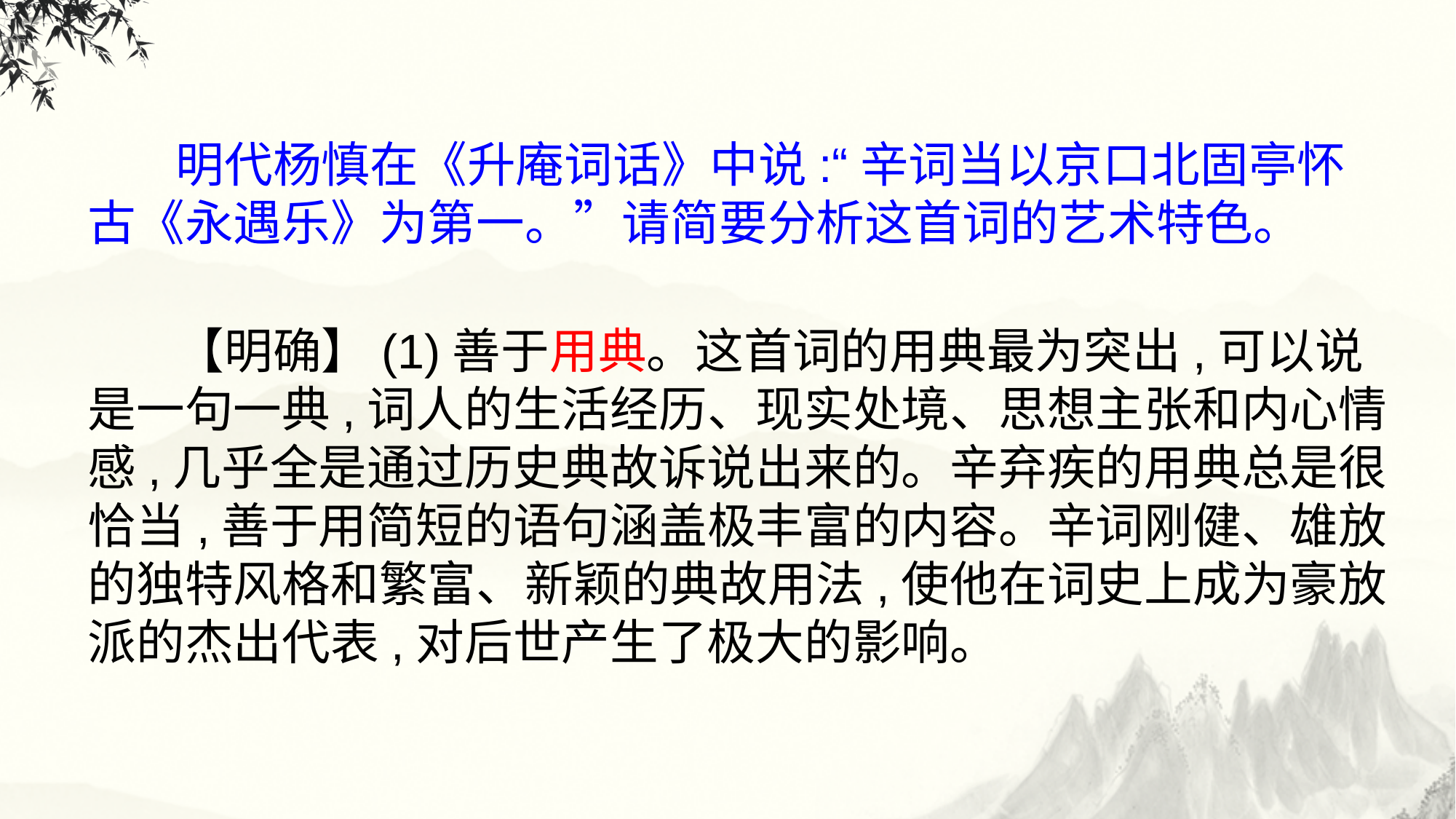

明代杨慎在《升庵词话》中说:“辛词当以京口北固亭怀古《永遇乐》为第一。”请简要分析这首词的艺术特色。
       【明确】(1)善于用典。这首词的用典最为突出,可以说是一句一典,词人的生活经历、现实处境、思想主张和内心情感,几乎全是通过历史典故诉说出来的。辛弃疾的用典总是很恰当,善于用简短的语句涵盖极丰富的内容。辛词刚健、雄放的独特风格和繁富、新颖的典故用法,使他在词史上成为豪放派的杰出代表,对后世产生了极大的影响。